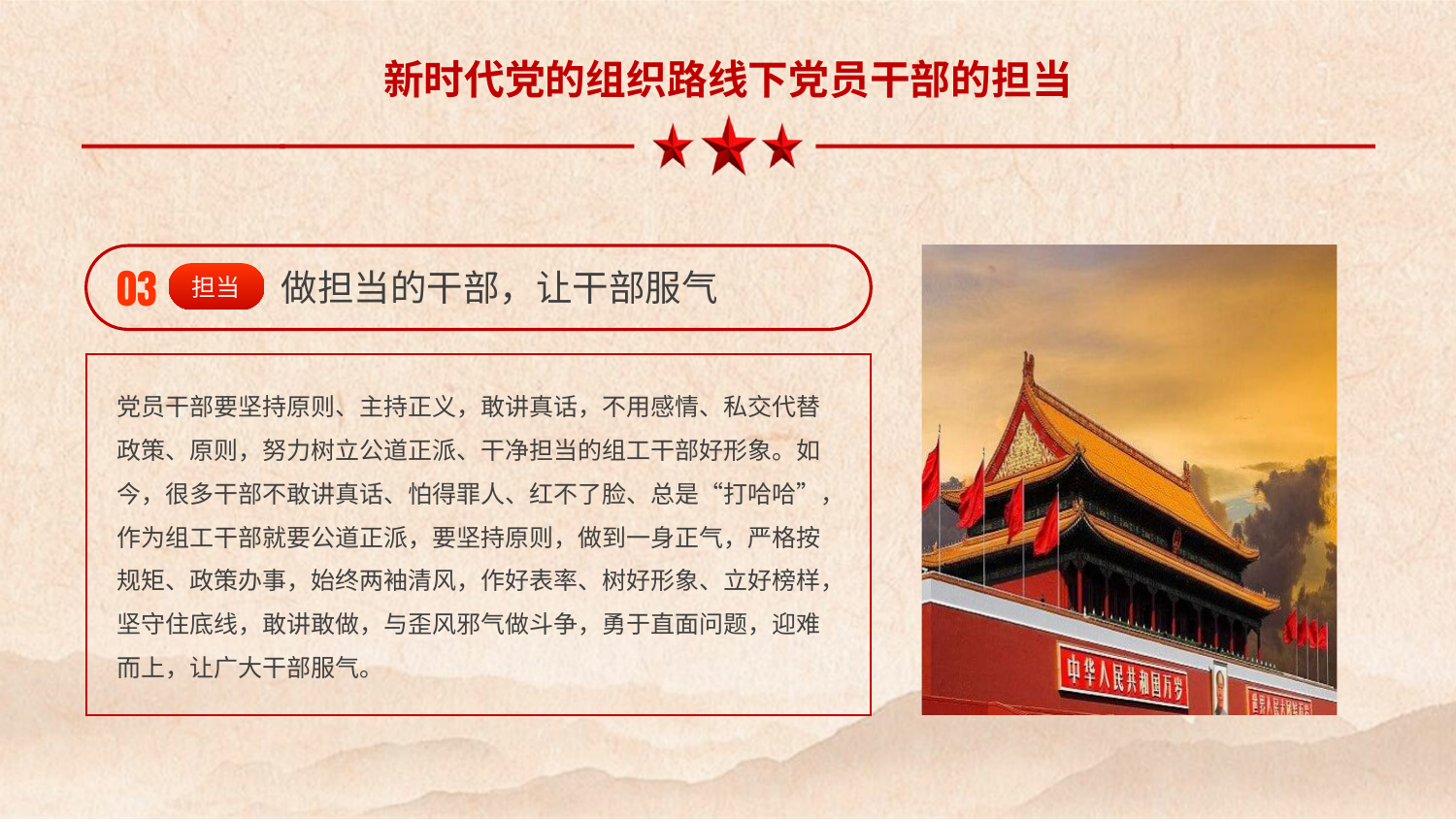

做担当的干部，让干部服气
03

担当

党员干部要坚持原则、主持正义，敢讲真话，不用感情、私交代替政策、原则，努力树立公道正派、干净担当的组工干部好形象。如今，很多干部不敢讲真话、怕得罪人、红不了脸、总是“打哈哈”，作为组工干部就要公道正派，要坚持原则，做到一身正气，严格按规矩、政策办事，始终两袖清风，作好表率、树好形象、立好榜样，坚守住底线，敢讲敢做，与歪风邪气做斗争，勇于直面问题，迎难而上，让广大干部服气。